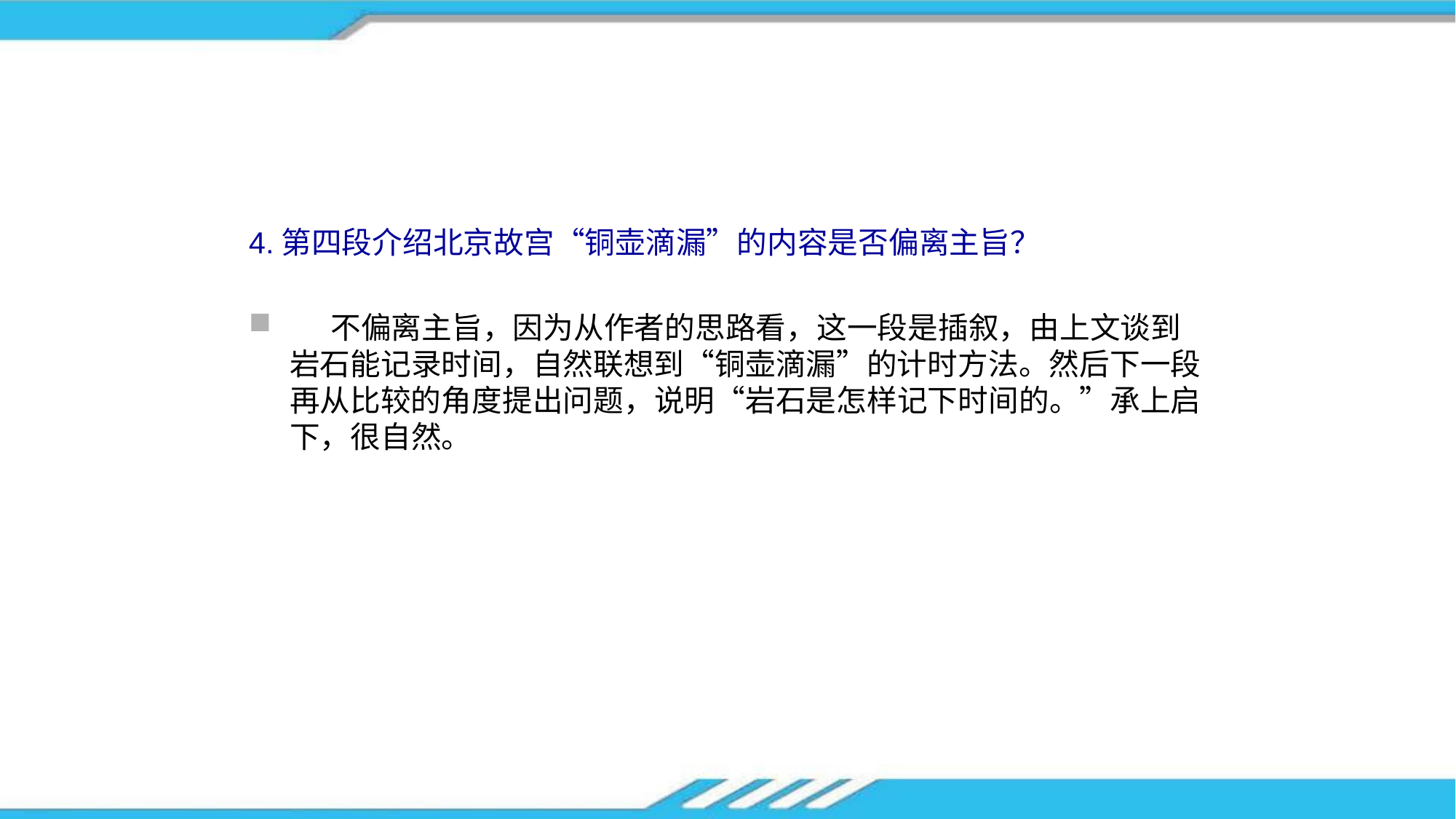

4.第四段介绍北京故宫“铜壶滴漏”的内容是否偏离主旨？

     不偏离主旨，因为从作者的思路看，这一段是插叙，由上文谈到岩石能记录时间，自然联想到“铜壶滴漏”的计时方法。然后下一段再从比较的角度提出问题，说明“岩石是怎样记下时间的。”承上启下，很自然。